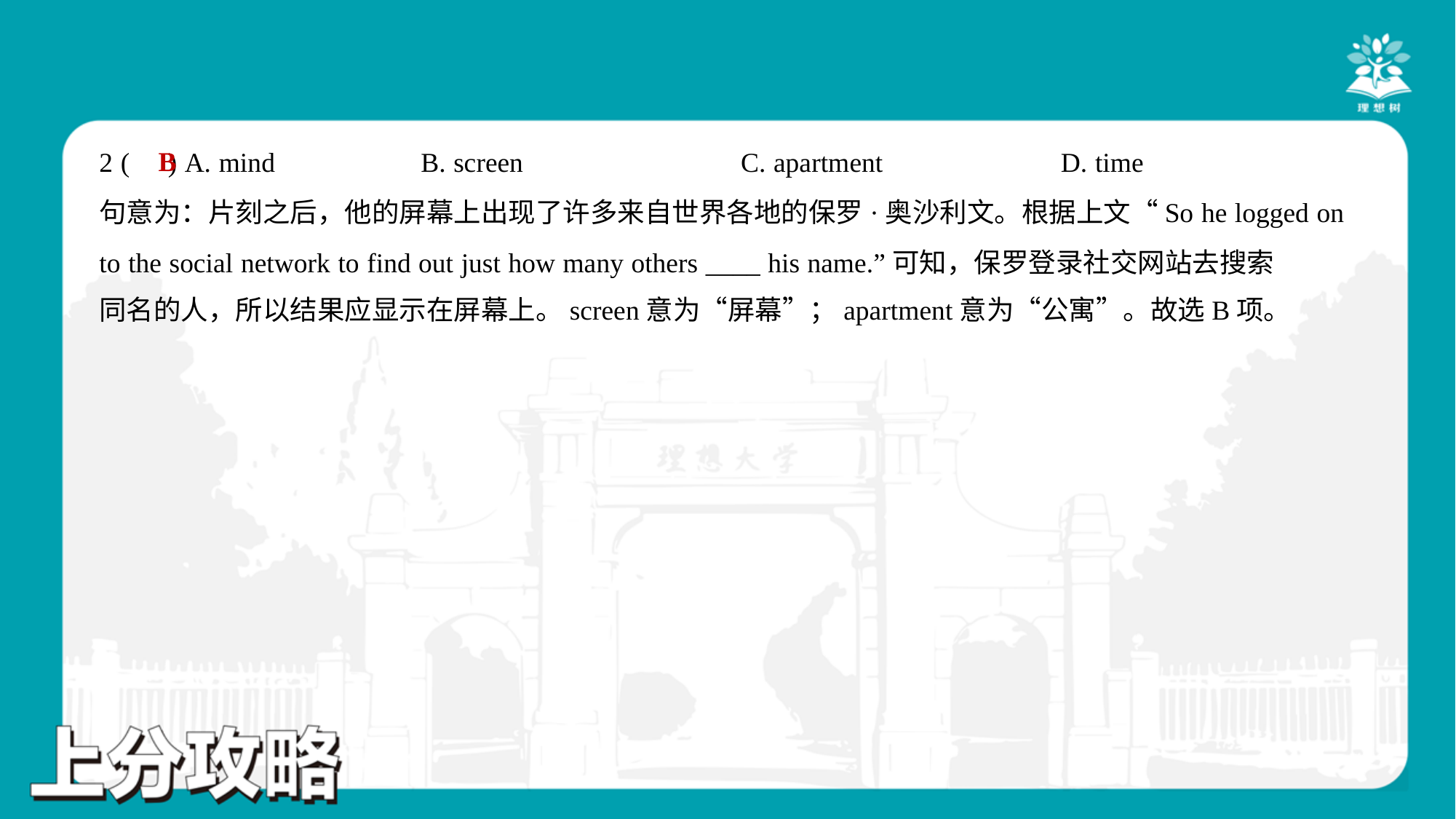

B
2 (     ) A. mind	B. screen	C. apartment	D. time
句意为：片刻之后，他的屏幕上出现了许多来自世界各地的保罗·奥沙利文。根据上文“So he logged on
to the social network to find out just how many others ____ his name.”可知，保罗登录社交网站去搜索
同名的人，所以结果应显示在屏幕上。screen意为“屏幕”；apartment意为“公寓”。故选B项。